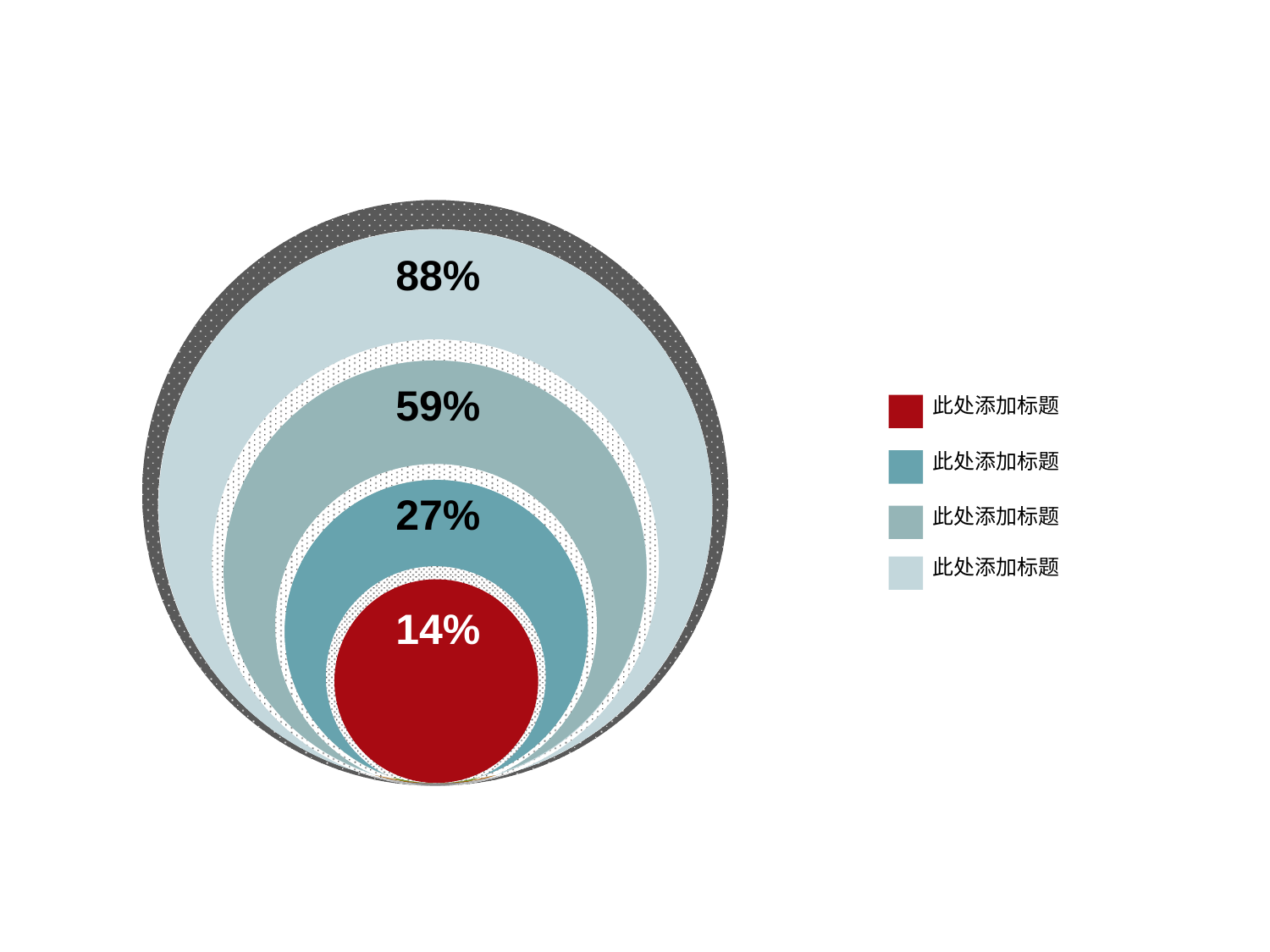

88%

59%
此处添加标题

此处添加标题

27%
此处添加标题

此处添加标题

14%